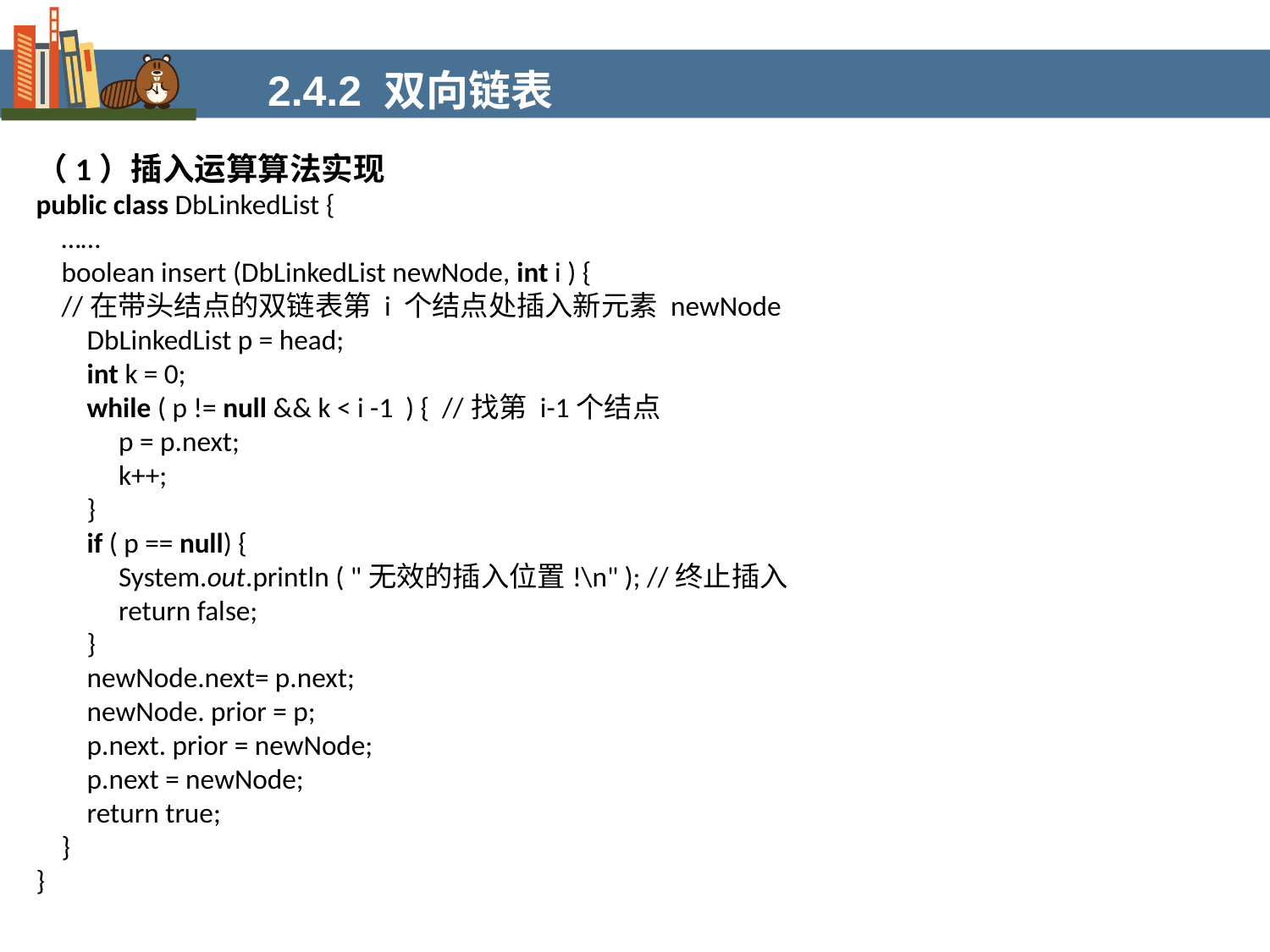

2.4.2 双向链表
（1）插入运算算法实现
public class DbLinkedList {
    ……
    boolean insert (DbLinkedList newNode, int i ) {
    //在带头结点的双链表第 i 个结点处插入新元素 newNode
        DbLinkedList p = head;
        int k = 0;
        while ( p != null && k < i -1  ) {  //找第 i-1个结点
             p = p.next;
             k++;
        }
        if ( p == null) {
             System.out.println ( "无效的插入位置!\n" ); //终止插入
             return false;
        }
        newNode.next= p.next;
        newNode. prior = p;
        p.next. prior = newNode;
        p.next = newNode;
        return true;
    }
}